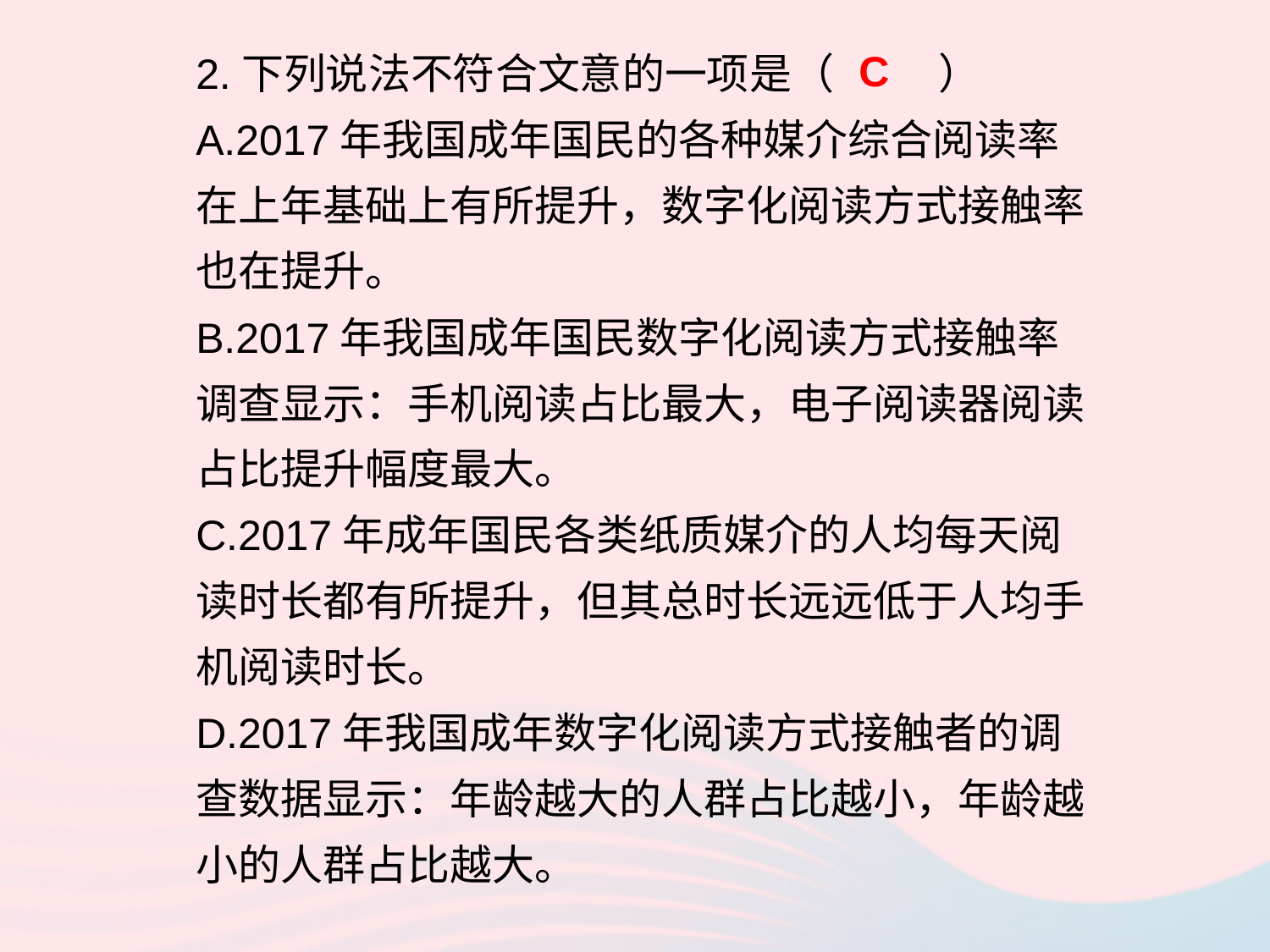

2.下列说法不符合文意的一项是（           ）
A.2017年我国成年国民的各种媒介综合阅读率在上年基础上有所提升，数字化阅读方式接触率也在提升。
B.2017年我国成年国民数字化阅读方式接触率调查显示：手机阅读占比最大，电子阅读器阅读占比提升幅度最大。
C.2017年成年国民各类纸质媒介的人均每天阅读时长都有所提升，但其总时长远远低于人均手机阅读时长。
D.2017年我国成年数字化阅读方式接触者的调查数据显示：年龄越大的人群占比越小，年龄越小的人群占比越大。
C